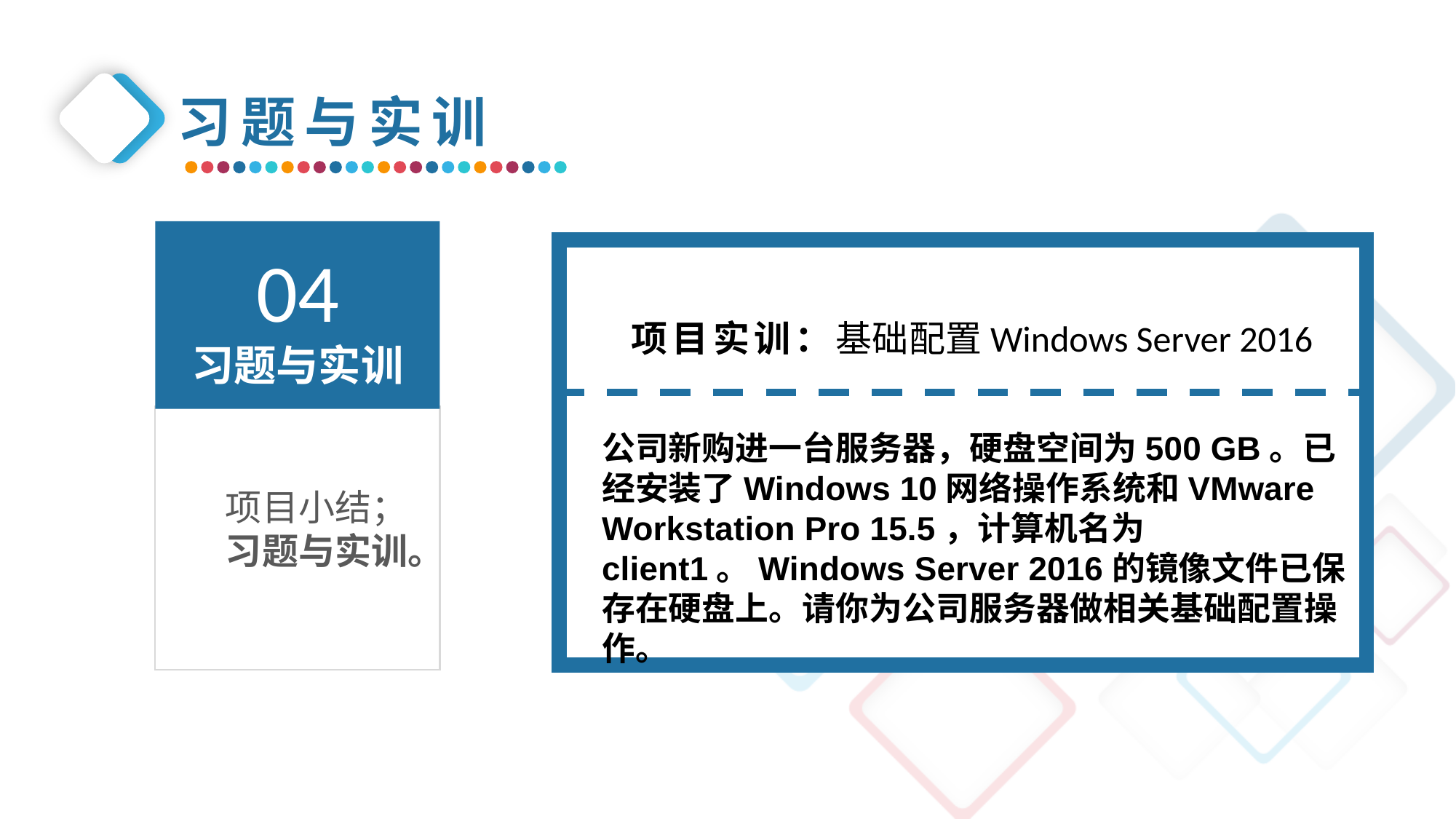

习题与实训

04
习题与实训

项目实训：基础配置Windows Server 2016

公司新购进一台服务器，硬盘空间为500 GB。已经安装了Windows 10网络操作系统和VMware Workstation Pro 15.5，计算机名为client1。Windows Server 2016的镜像文件已保存在硬盘上。请你为公司服务器做相关基础配置操作。
项目小结；
习题与实训。